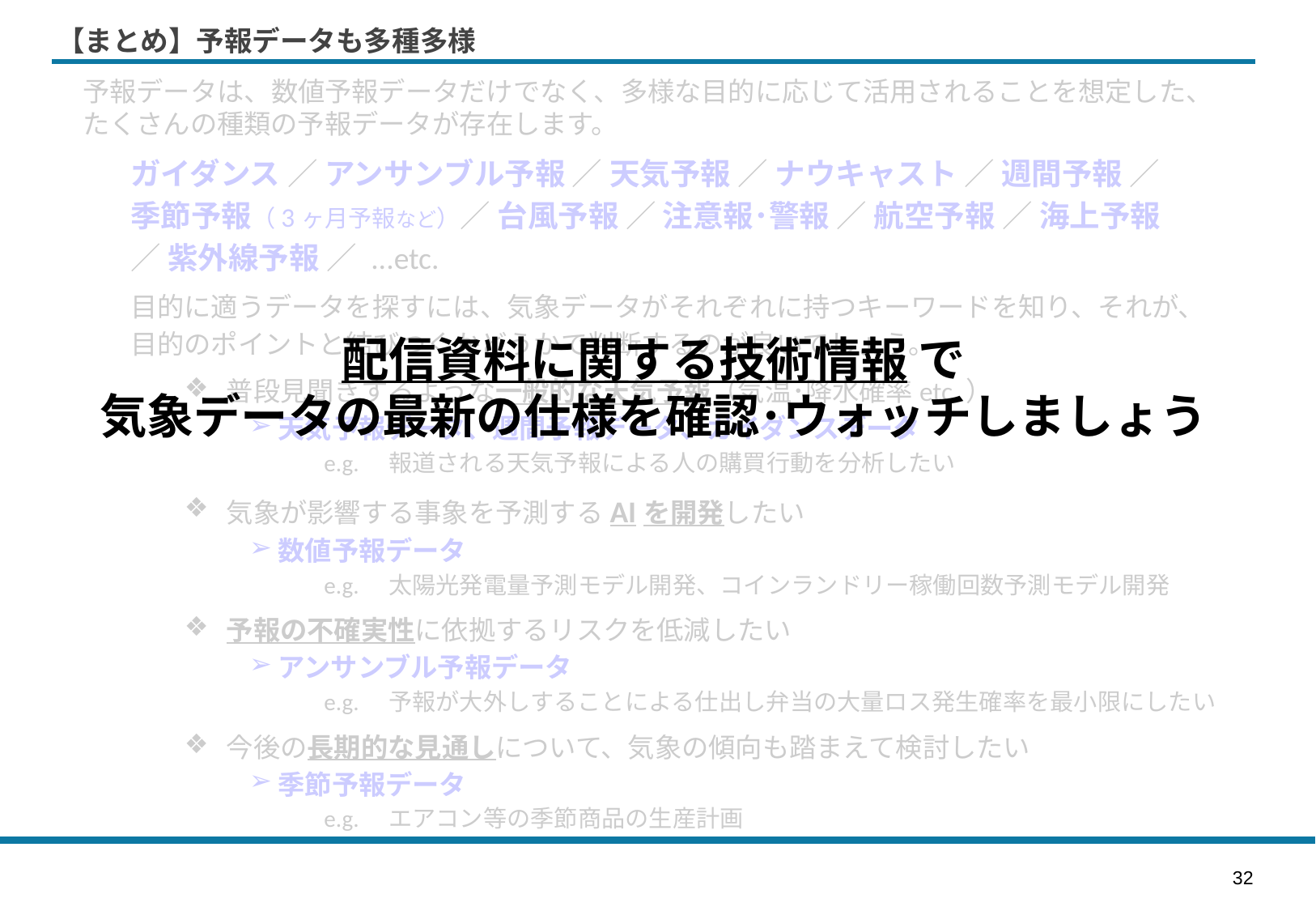

# 【まとめ】予報データも多種多様
予報データは、数値予報データだけでなく、多様な目的に応じて活用されることを想定した、たくさんの種類の予報データが存在します。
ガイダンス ／ アンサンブル予報 ／ 天気予報 ／ ナウキャスト ／ 週間予報 ／季節予報（3ヶ月予報など）／ 台風予報 ／ 注意報･警報 ／ 航空予報 ／ 海上予報 ／ 紫外線予報 ／ ...etc.
目的に適うデータを探すには、気象データがそれぞれに持つキーワードを知り、それが、目的のポイントと結びつくかどうかで判断するのが良いでしょう。
普段見聞きするような一般的な天気予報（気温･降水確率etc.）
天気予報データ、週間予報データ、ガイダンスデータ
e.g.　報道される天気予報による人の購買行動を分析したい
気象が影響する事象を予測するAIを開発したい
数値予報データ
e.g.　太陽光発電量予測モデル開発、コインランドリー稼働回数予測モデル開発
予報の不確実性に依拠するリスクを低減したい
アンサンブル予報データ
e.g.　予報が大外しすることによる仕出し弁当の大量ロス発生確率を最小限にしたい
今後の長期的な見通しについて、気象の傾向も踏まえて検討したい
季節予報データ
e.g.　エアコン等の季節商品の生産計画

配信資料に関する技術情報 で
気象データの最新の仕様を確認･ウォッチしましょう